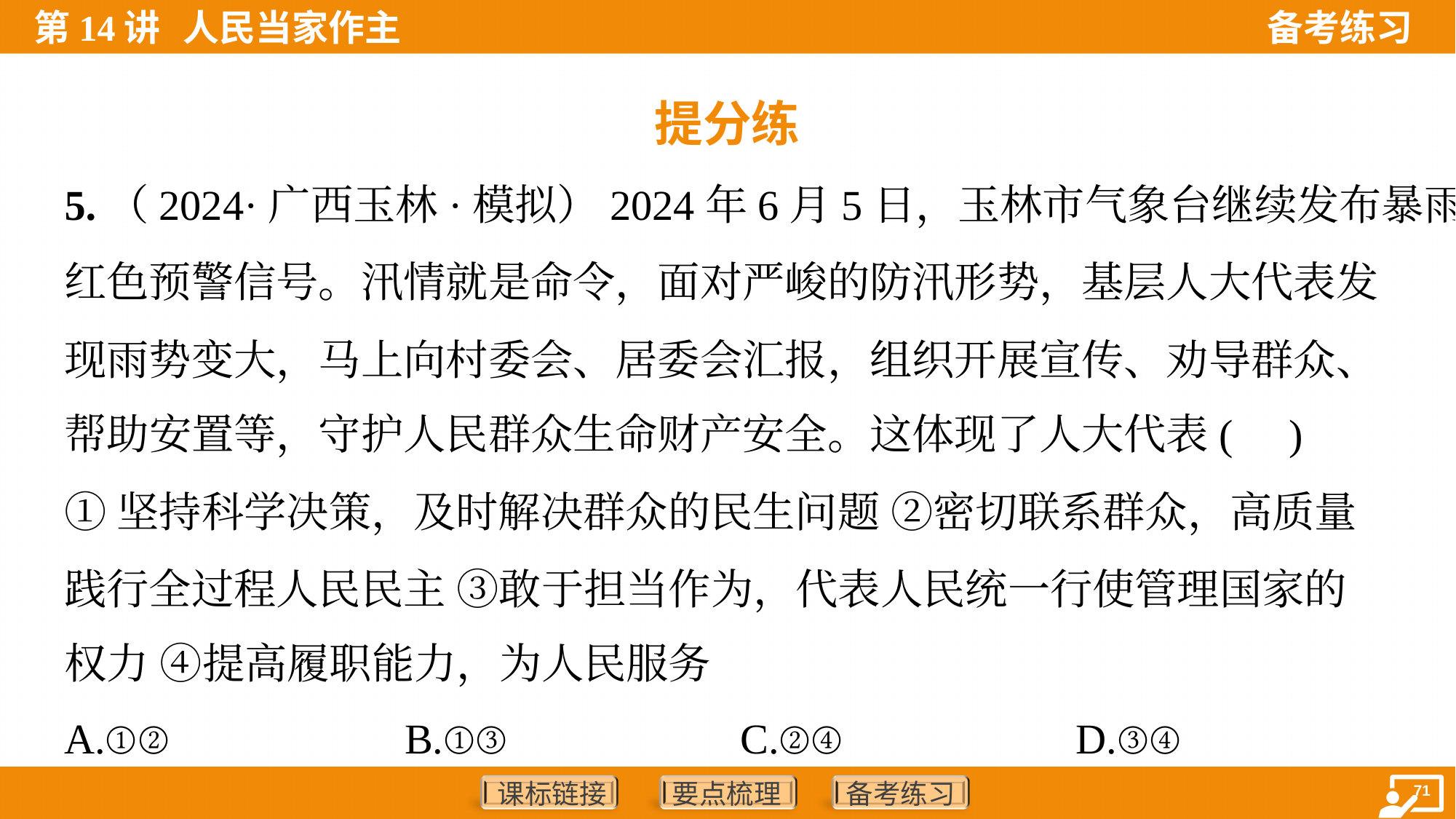

提分练
5.（2024·广西玉林·模拟）2024年6月5日，玉林市气象台继续发布暴雨
红色预警信号。汛情就是命令，面对严峻的防汛形势，基层人大代表发
现雨势变大，马上向村委会、居委会汇报，组织开展宣传、劝导群众、
帮助安置等，守护人民群众生命财产安全。这体现了人大代表(     )
①坚持科学决策，及时解决群众的民生问题 ②密切联系群众，高质量
践行全过程人民民主 ③敢于担当作为，代表人民统一行使管理国家的
权力 ④提高履职能力，为人民服务
A.①②	B.①③	C.②④	D.③④